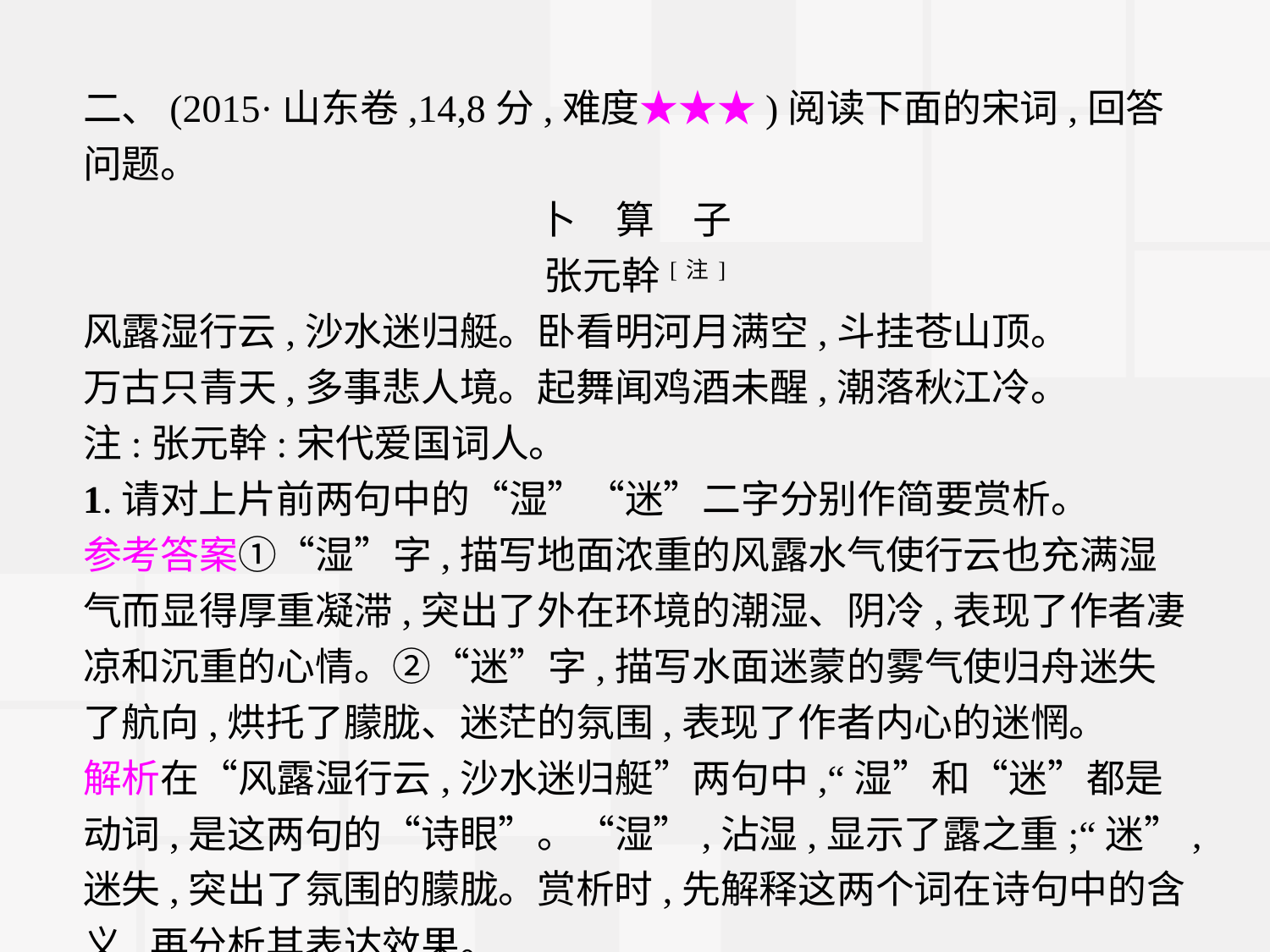

二、(2015·山东卷,14,8分,难度★★★)阅读下面的宋词,回答问题。
卜　算　子
张元幹[注]
风露湿行云,沙水迷归艇。卧看明河月满空,斗挂苍山顶。
万古只青天,多事悲人境。起舞闻鸡酒未醒,潮落秋江冷。
注:张元幹:宋代爱国词人。
1.请对上片前两句中的“湿”“迷”二字分别作简要赏析。
参考答案①“湿”字,描写地面浓重的风露水气使行云也充满湿气而显得厚重凝滞,突出了外在环境的潮湿、阴冷,表现了作者凄凉和沉重的心情。②“迷”字,描写水面迷蒙的雾气使归舟迷失了航向,烘托了朦胧、迷茫的氛围,表现了作者内心的迷惘。
解析在“风露湿行云,沙水迷归艇”两句中,“湿”和“迷”都是动词,是这两句的“诗眼”。“湿”,沾湿,显示了露之重;“迷”,迷失,突出了氛围的朦胧。赏析时,先解释这两个词在诗句中的含义,再分析其表达效果。